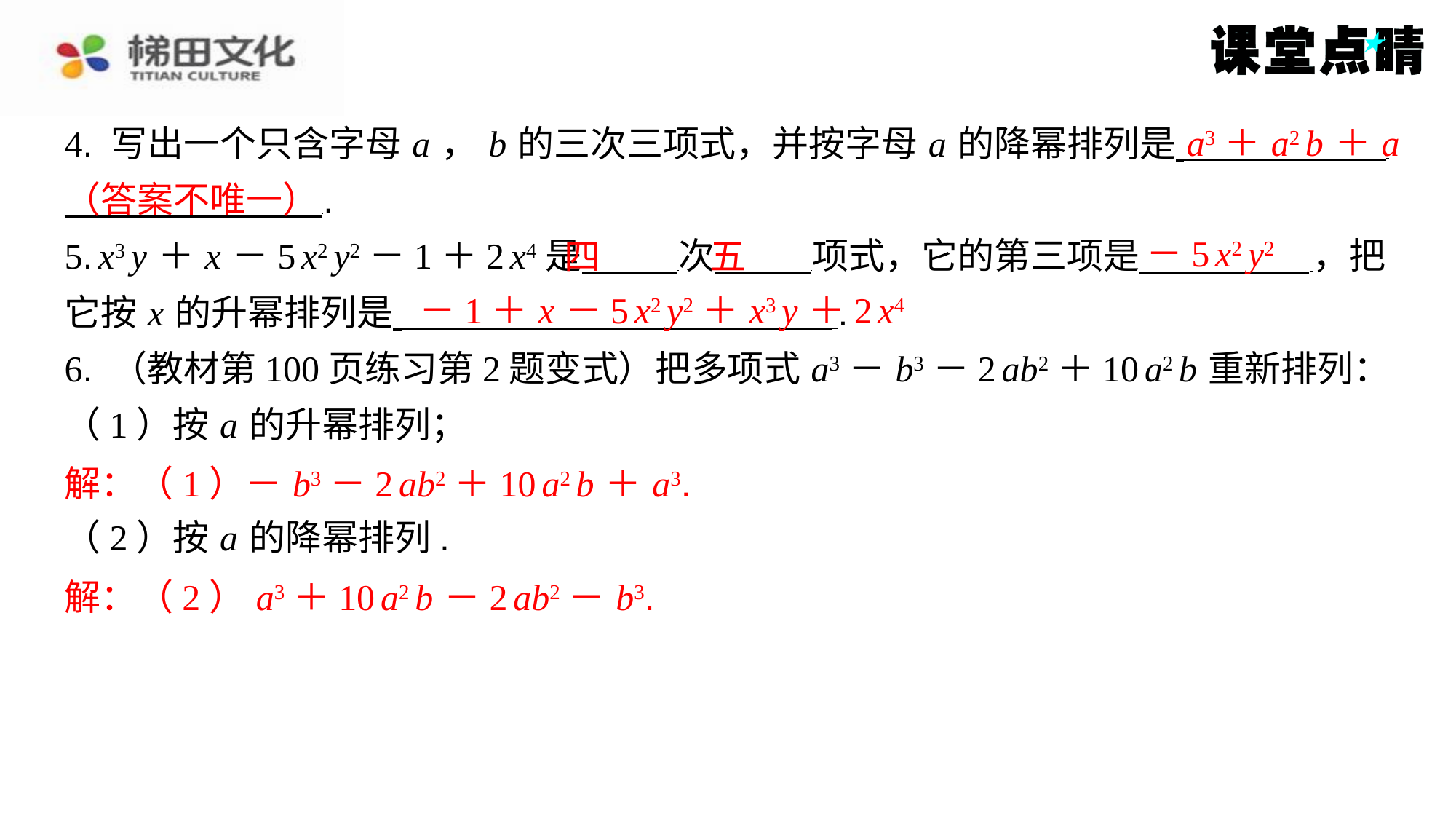

a3＋ a2 b ＋ a
4. 写出一个只含字母 a ， b 的三次三项式，并按字母 a 的降幂排列是                                ⁠
                                       ⁠.
5. x3 y ＋ x －5 x2 y2－1＋2 x4是               次               项式，它的第三项是                          ，把
它按 x 的升幂排列是                                                                  ⁠.
6. （教材第100页练习第2题变式）把多项式 a3－ b3－2 ab2＋10 a2 b 重新排列：
（1）按 a 的升幂排列；
解：（1）－ b3－2 ab2＋10 a2 b ＋ a3.
（2）按 a 的降幂排列.
解：（2） a3＋10 a2 b －2 ab2－ b3.
（答案不唯一）
－5 x2 y2
四
五
－1＋ x －5 x2 y2＋ x3 y ＋2 x4
解：（1）－ b3－2 ab2＋10 a2 b ＋ a3.
解：（2） a3＋10 a2 b －2 ab2－ b3.